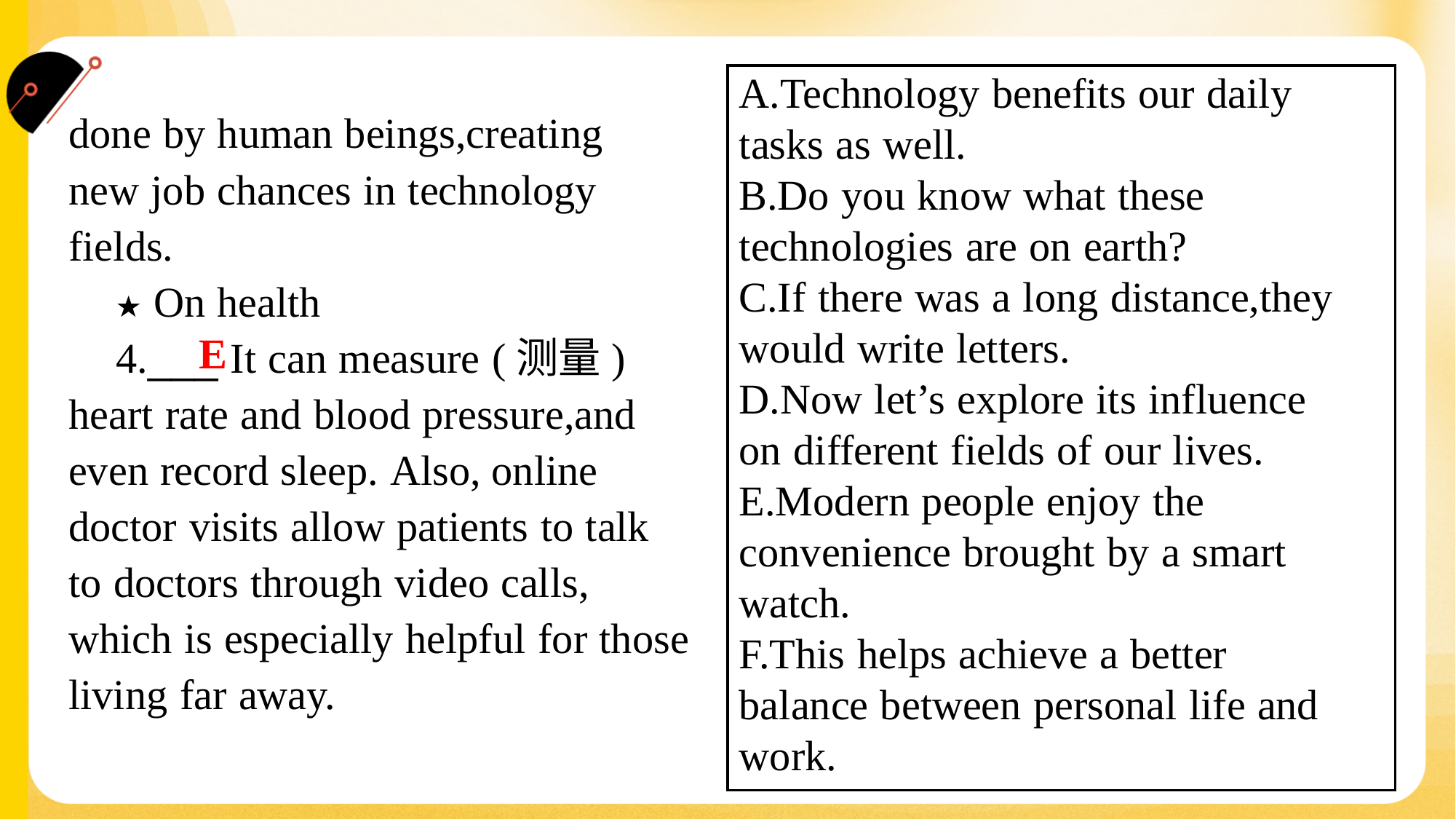

A.Technology benefits our daily
tasks as well.
B.Do you know what these
technologies are on earth?
C.If there was a long distance,they
would write letters.
D.Now let’s explore its influence
on different fields of our lives.
E.Modern people enjoy the
convenience brought by a smart
watch.
F.This helps achieve a better
balance between personal life and
work.
done by human beings,creating
new job chances in technology
fields.
    ★ On health
    4.___ It can measure (测量)
heart rate and blood pressure,and
even record sleep. Also, online
doctor visits allow patients to talk
to doctors through video calls,
which is especially helpful for those living far away.

E